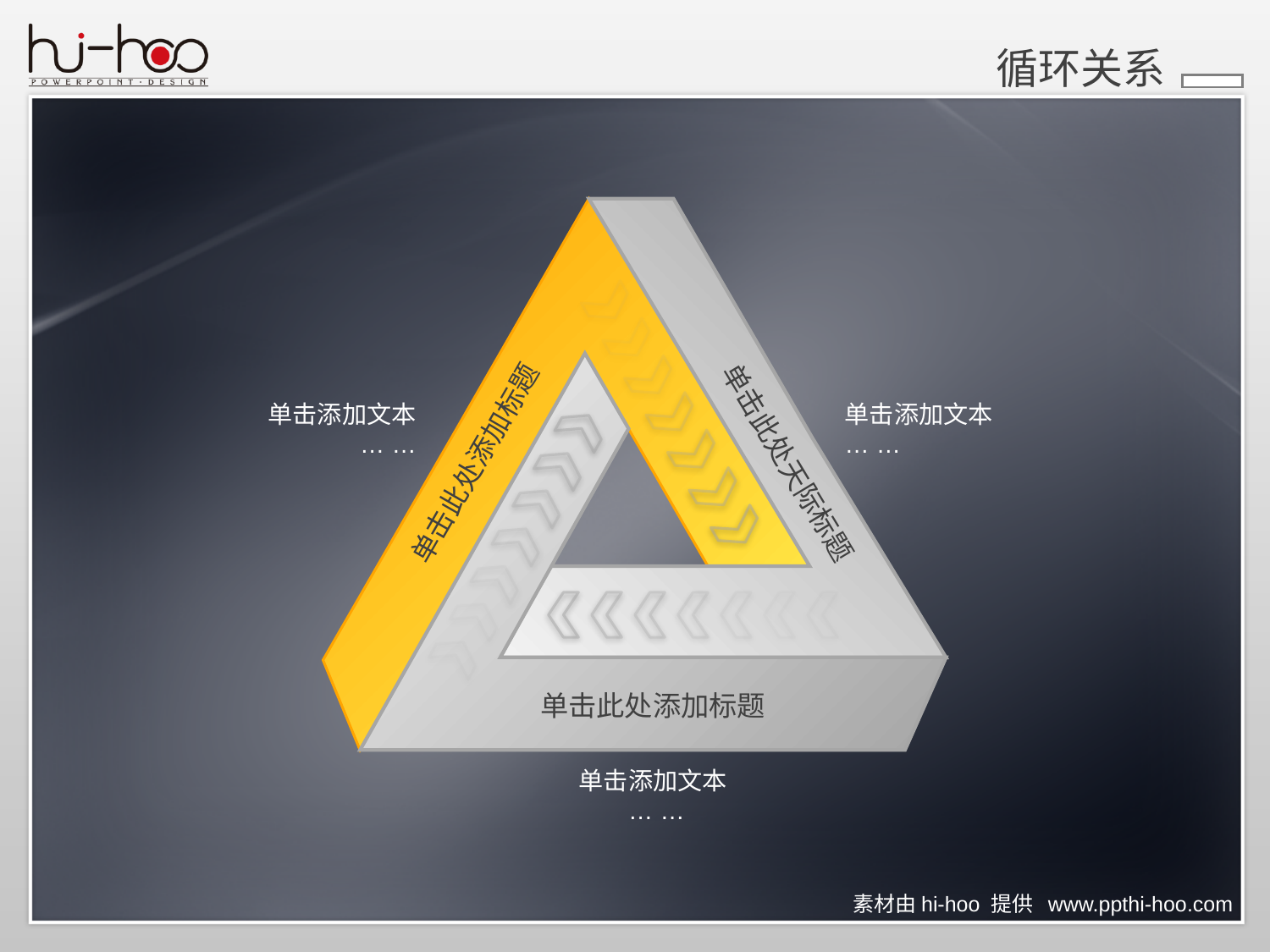

循环关系

单击添加文本
… …
单击添加文本
… …

单击此处天际标题
单击此处添加标题

单击此处添加标题
单击添加文本
 … …
素材由hi-hoo 提供  www.ppthi-hoo.com